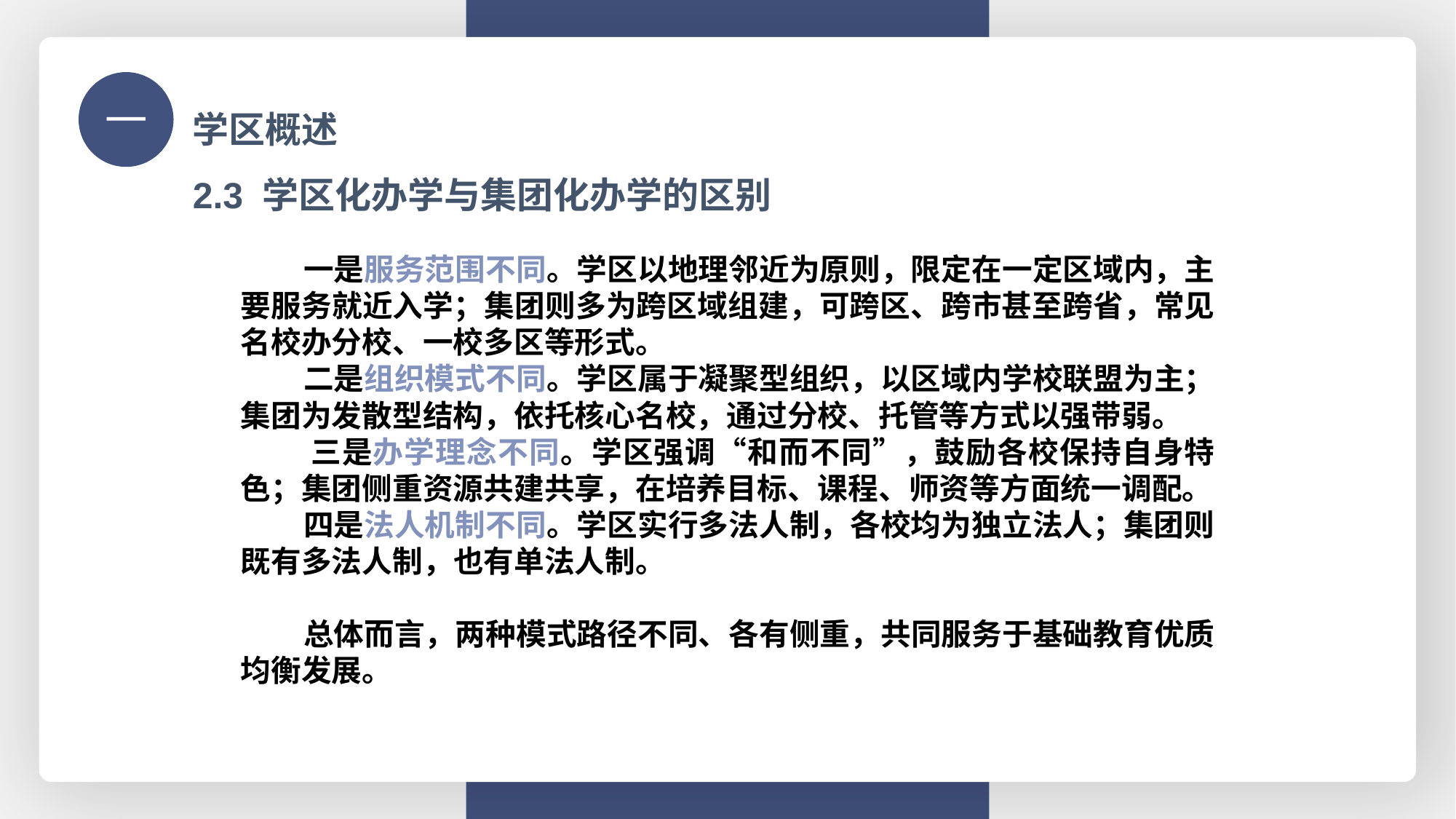

学区概述
一
2.3 学区化办学与集团化办学的区别
        一是服务范围不同。学区以地理邻近为原则，限定在一定区域内，主要服务就近入学；集团则多为跨区域组建，可跨区、跨市甚至跨省，常见名校办分校、一校多区等形式。
        二是组织模式不同。学区属于凝聚型组织，以区域内学校联盟为主；集团为发散型结构，依托核心名校，通过分校、托管等方式以强带弱。
        三是办学理念不同。学区强调“和而不同”，鼓励各校保持自身特色；集团侧重资源共建共享，在培养目标、课程、师资等方面统一调配。
        四是法人机制不同。学区实行多法人制，各校均为独立法人；集团则既有多法人制，也有单法人制。

        总体而言，两种模式路径不同、各有侧重，共同服务于基础教育优质均衡发展。